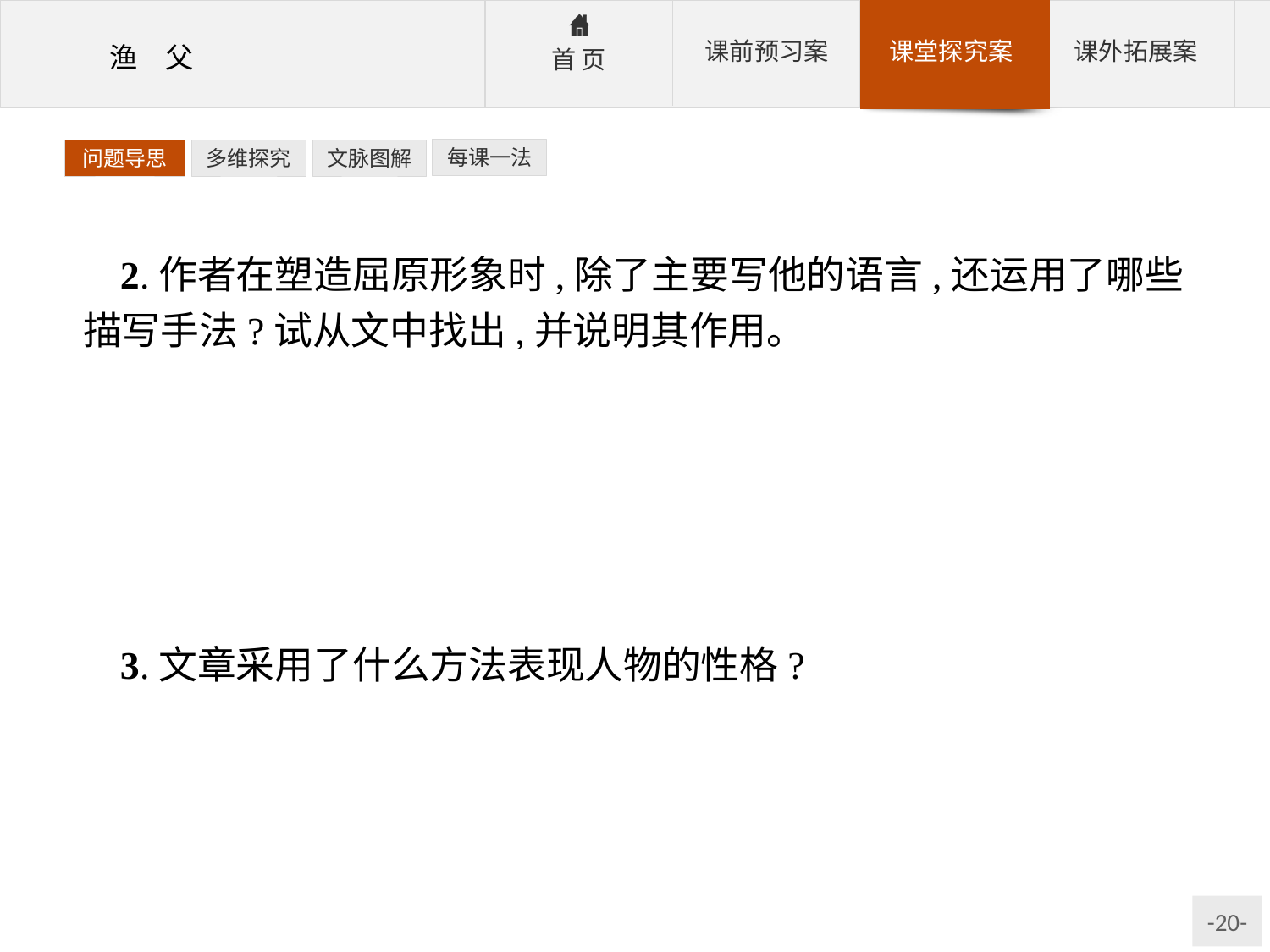

每课一法
问题导思
多维探究
文脉图解
2.作者在塑造屈原形象时,除了主要写他的语言,还运用了哪些描写手法?试从文中找出,并说明其作用。
参考答案:动作描写:游于江潭,行吟泽畔。肖像描写:颜色憔悴,形容枯槁。
作用:活画出屈原英雄末路、心力交瘁、心事重重、形销骨立的外在形象。暗写出屈原所处的黑暗环境,所遭受的困境挫折,为下文写屈原的守节不渝、清白终生张本。
3.文章采用了什么方法表现人物的性格?
参考答案:文章采用了对比的手法,主要通过屈原和渔父的问与答,表现了两种对立的人生态度和截然不同的思想性格。